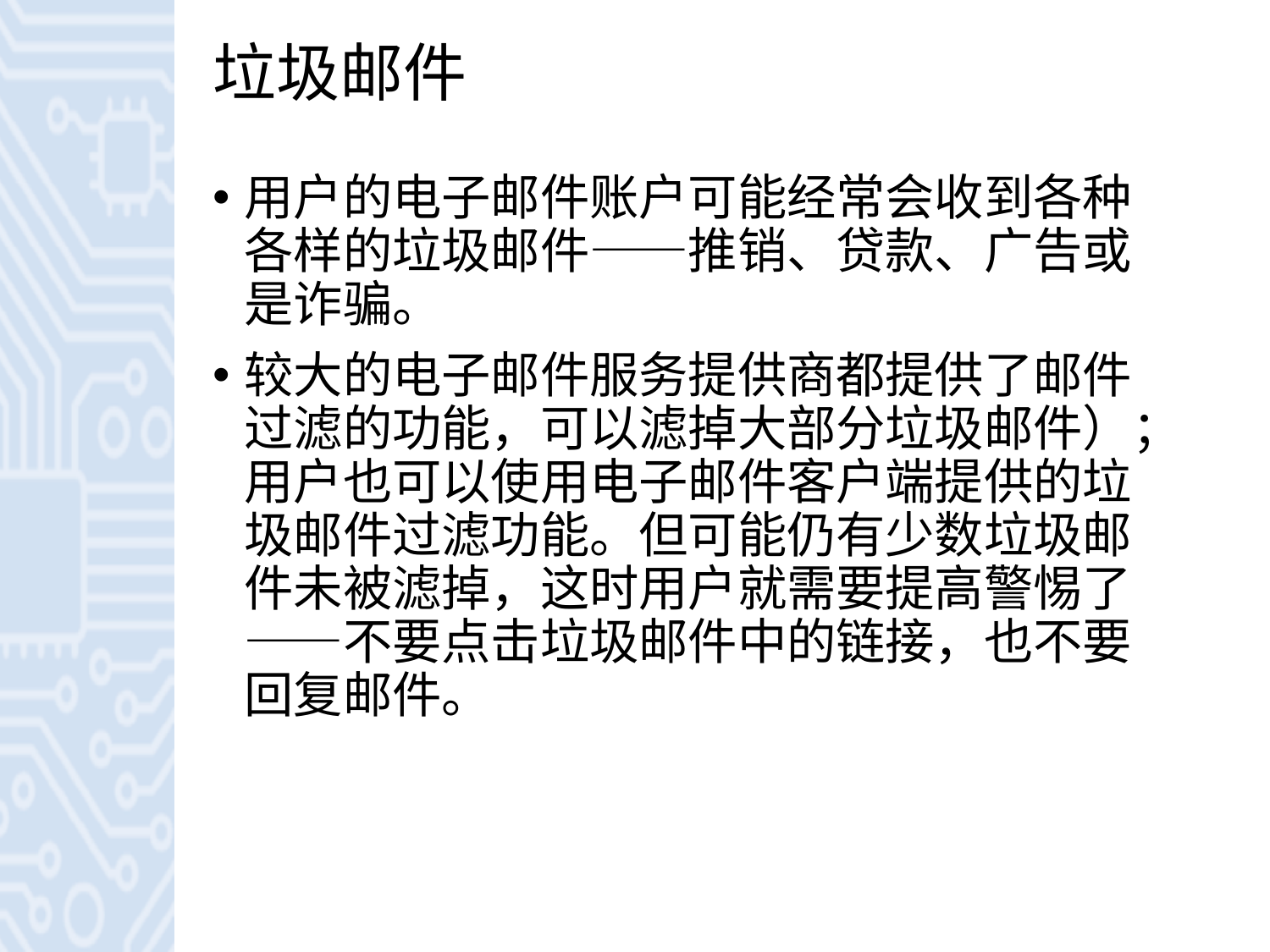

# 垃圾邮件
用户的电子邮件账户可能经常会收到各种各样的垃圾邮件——推销、贷款、广告或是诈骗。
较大的电子邮件服务提供商都提供了邮件过滤的功能，可以滤掉大部分垃圾邮件）；用户也可以使用电子邮件客户端提供的垃圾邮件过滤功能。但可能仍有少数垃圾邮件未被滤掉，这时用户就需要提高警惕了——不要点击垃圾邮件中的链接，也不要回复邮件。